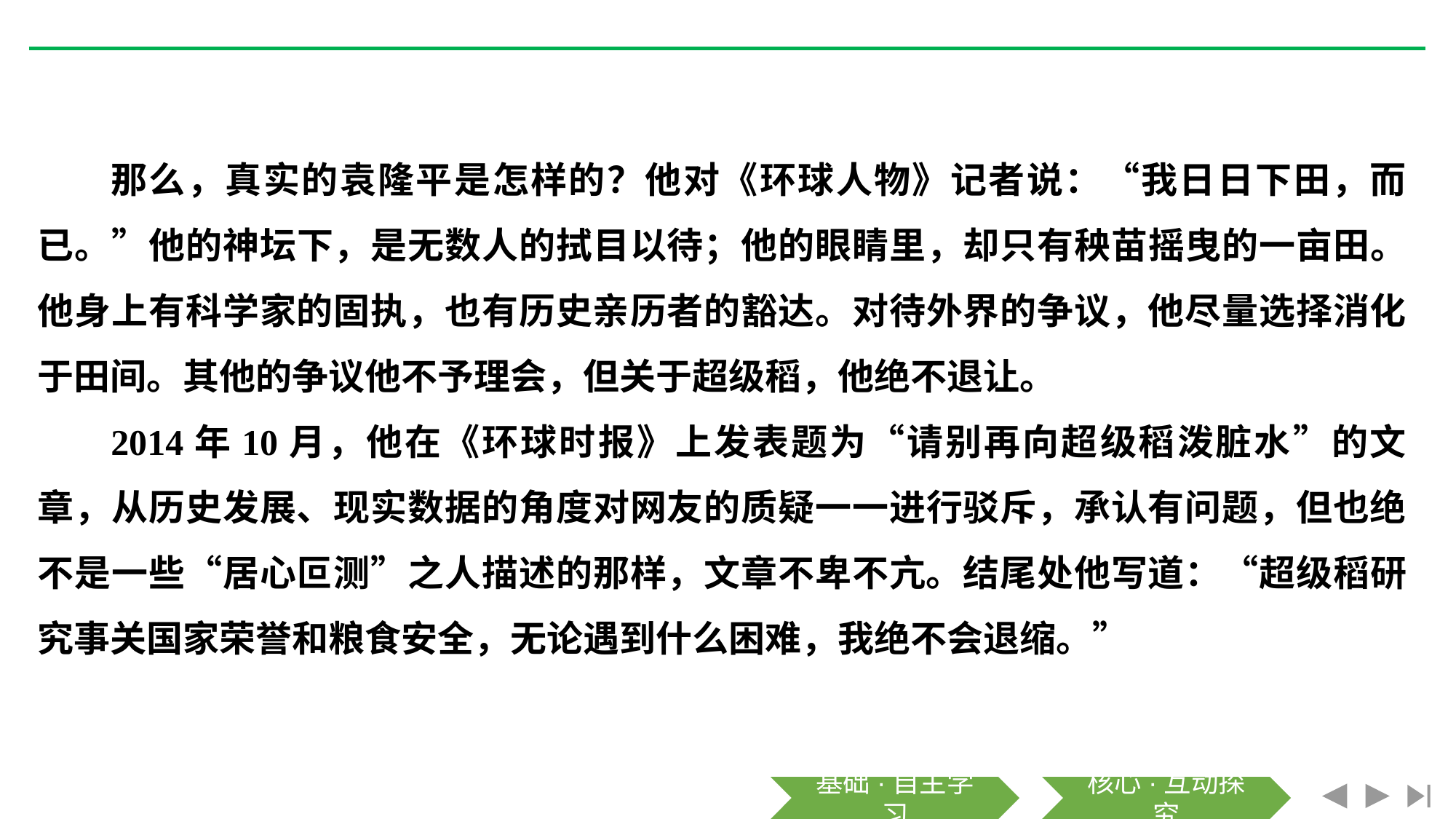

那么，真实的袁隆平是怎样的？他对《环球人物》记者说：“我日日下田，而已。”他的神坛下，是无数人的拭目以待；他的眼睛里，却只有秧苗摇曳的一亩田。他身上有科学家的固执，也有历史亲历者的豁达。对待外界的争议，他尽量选择消化于田间。其他的争议他不予理会，但关于超级稻，他绝不退让。
2014年10月，他在《环球时报》上发表题为“请别再向超级稻泼脏水”的文章，从历史发展、现实数据的角度对网友的质疑一一进行驳斥，承认有问题，但也绝不是一些“居心叵测”之人描述的那样，文章不卑不亢。结尾处他写道：“超级稻研究事关国家荣誉和粮食安全，无论遇到什么困难，我绝不会退缩。”